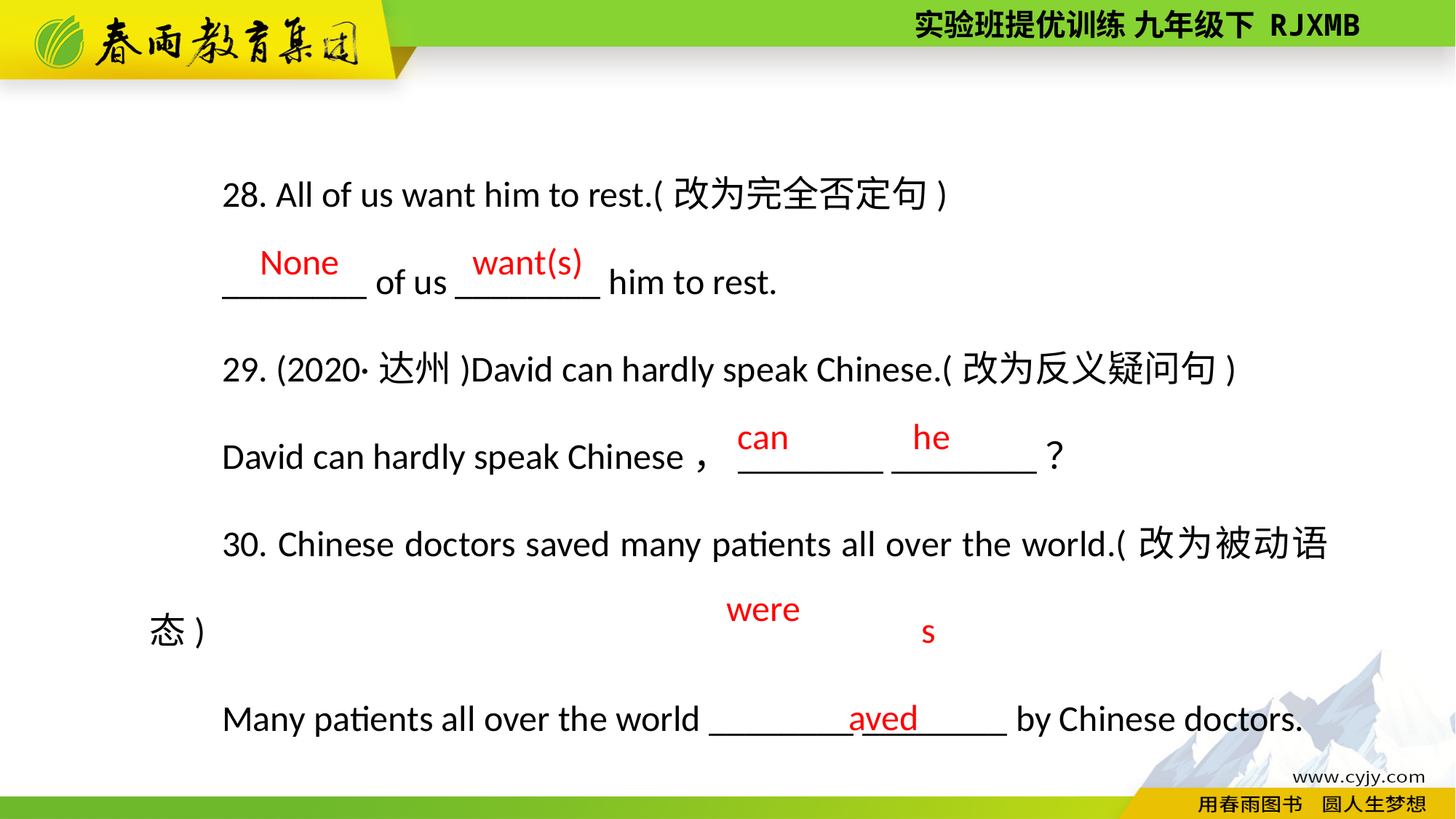

28. All of us want him to rest.(改为完全否定句)
________ of us ________ him to rest.
29. (2020·达州)David can hardly speak Chinese.(改为反义疑问句)
David can hardly speak Chinese，________ ________？
30. Chinese doctors saved many patients all over the world.(改为被动语态)
Many patients all over the world ________ ________ by Chinese doctors.
None
want(s)
can
he
saved
were